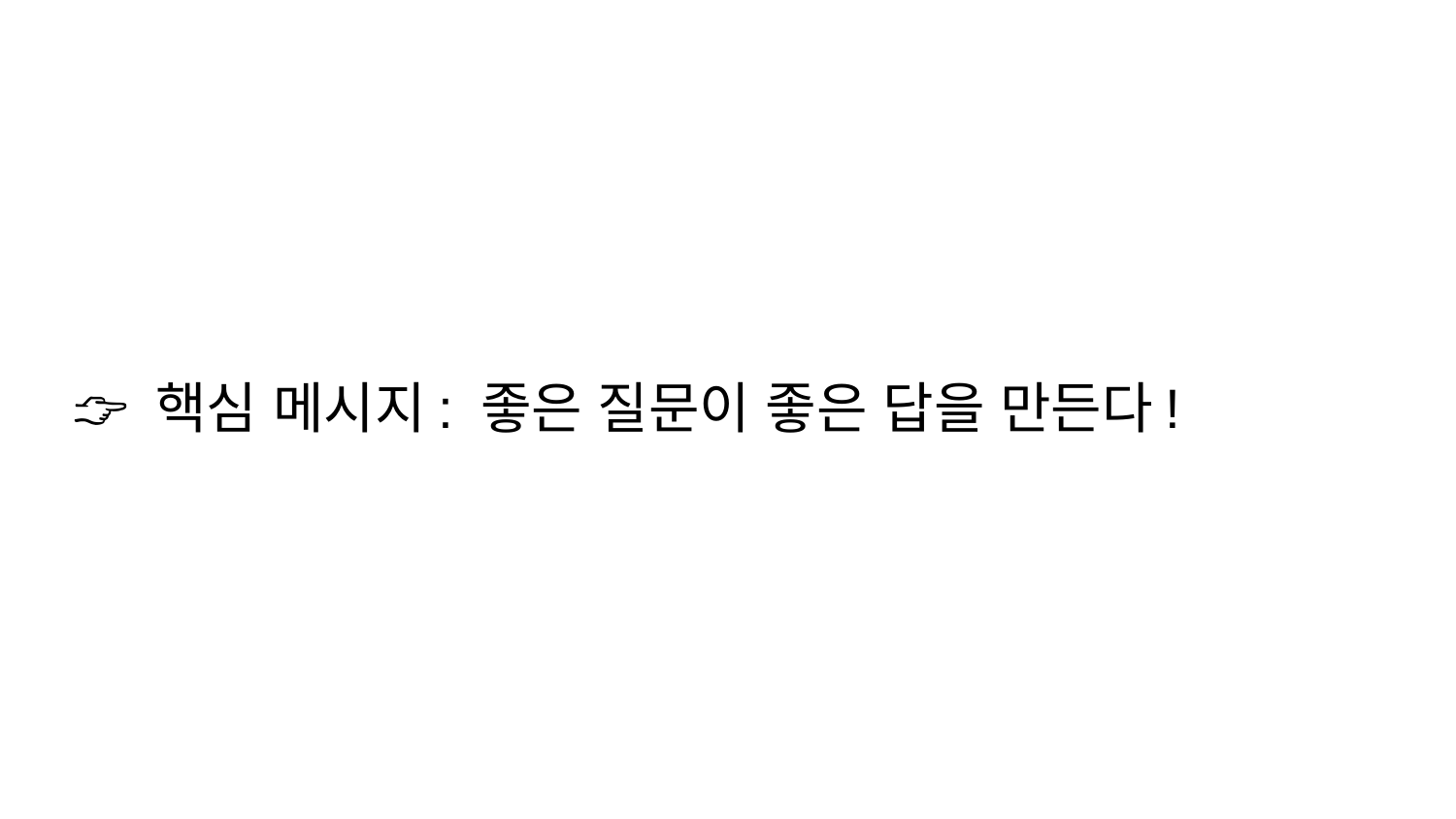

# 👉 핵심 메시지: 좋은 질문이 좋은 답을 만든다!